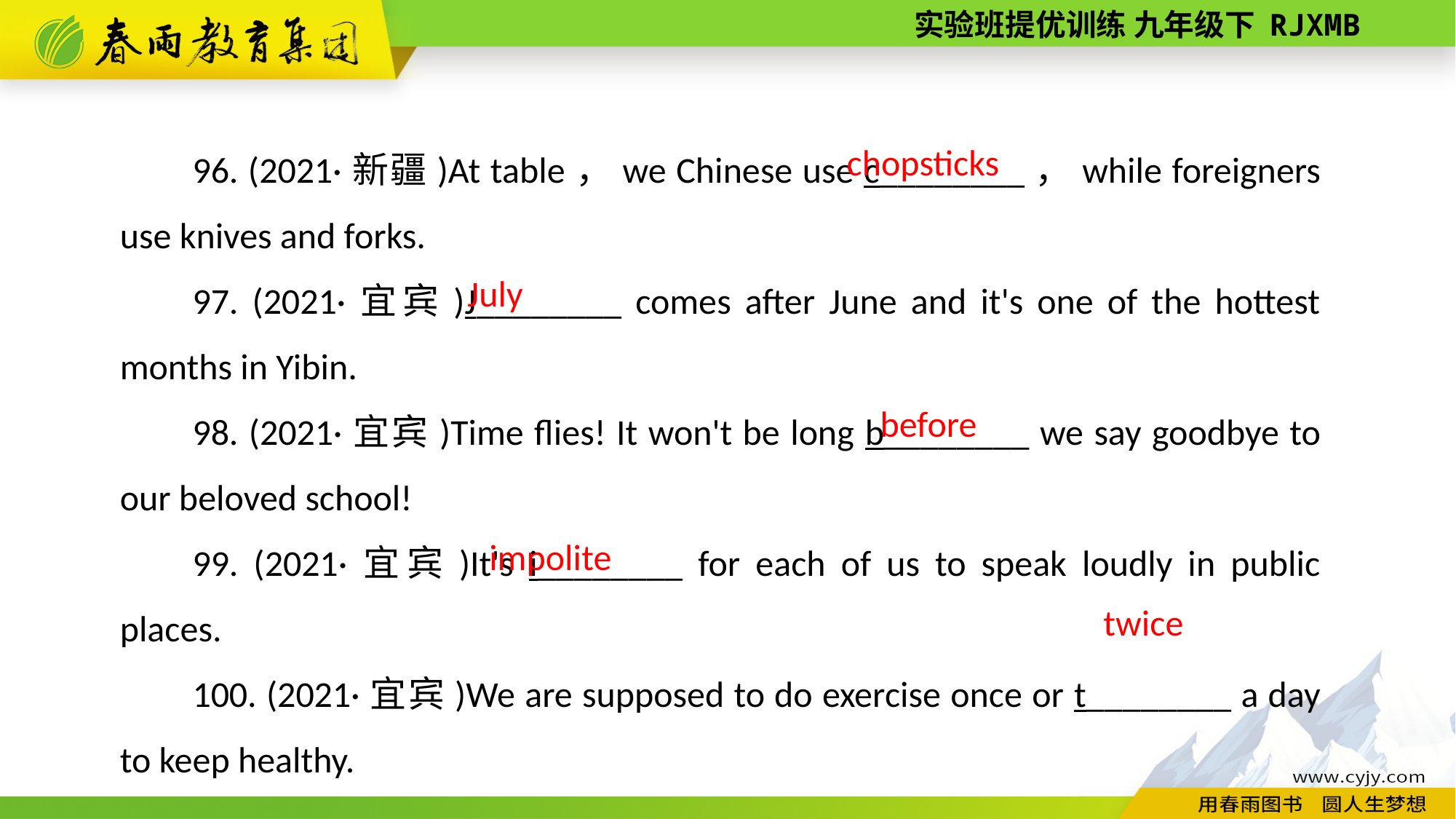

96. (2021·新疆)At table，we Chinese use c________，while foreigners use knives and forks.
97. (2021·宜宾)J________ comes after June and it's one of the hottest months in Yibin.
98. (2021·宜宾)Time flies! It won't be long b________ we say goodbye to our beloved school!
99. (2021·宜宾)It's i________ for each of us to speak loudly in public places.
100. (2021·宜宾)We are supposed to do exercise once or t________ a day to keep healthy.
 chopsticks
July
before
impolite
twice